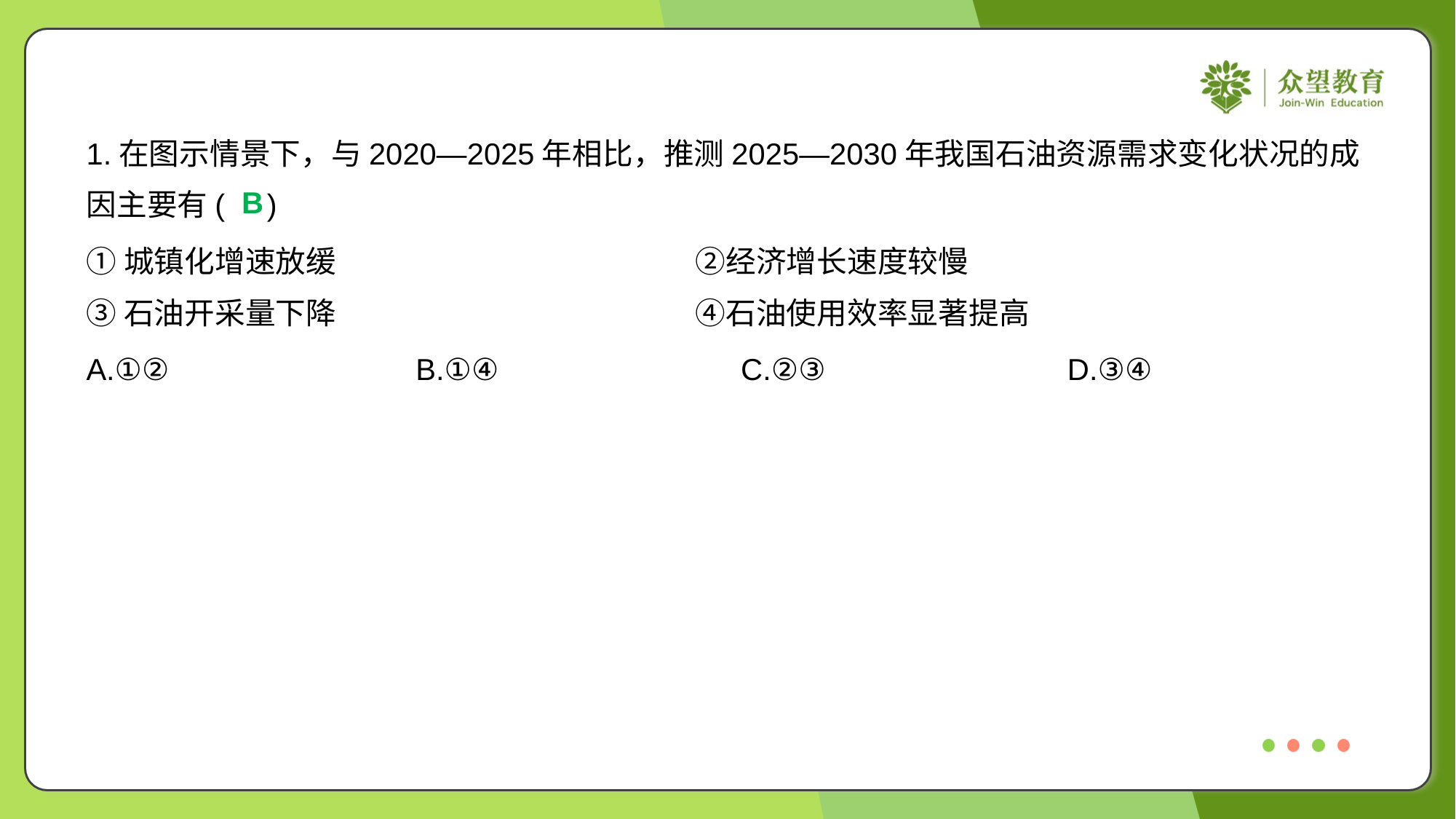

1.在图示情景下，与2020—2025年相比，推测2025—2030年我国石油资源需求变化状况的成
因主要有(     )
B
①城镇化增速放缓	②经济增长速度较慢
③石油开采量下降	④石油使用效率显著提高
A.①②	B.①④	C.②③	D.③④